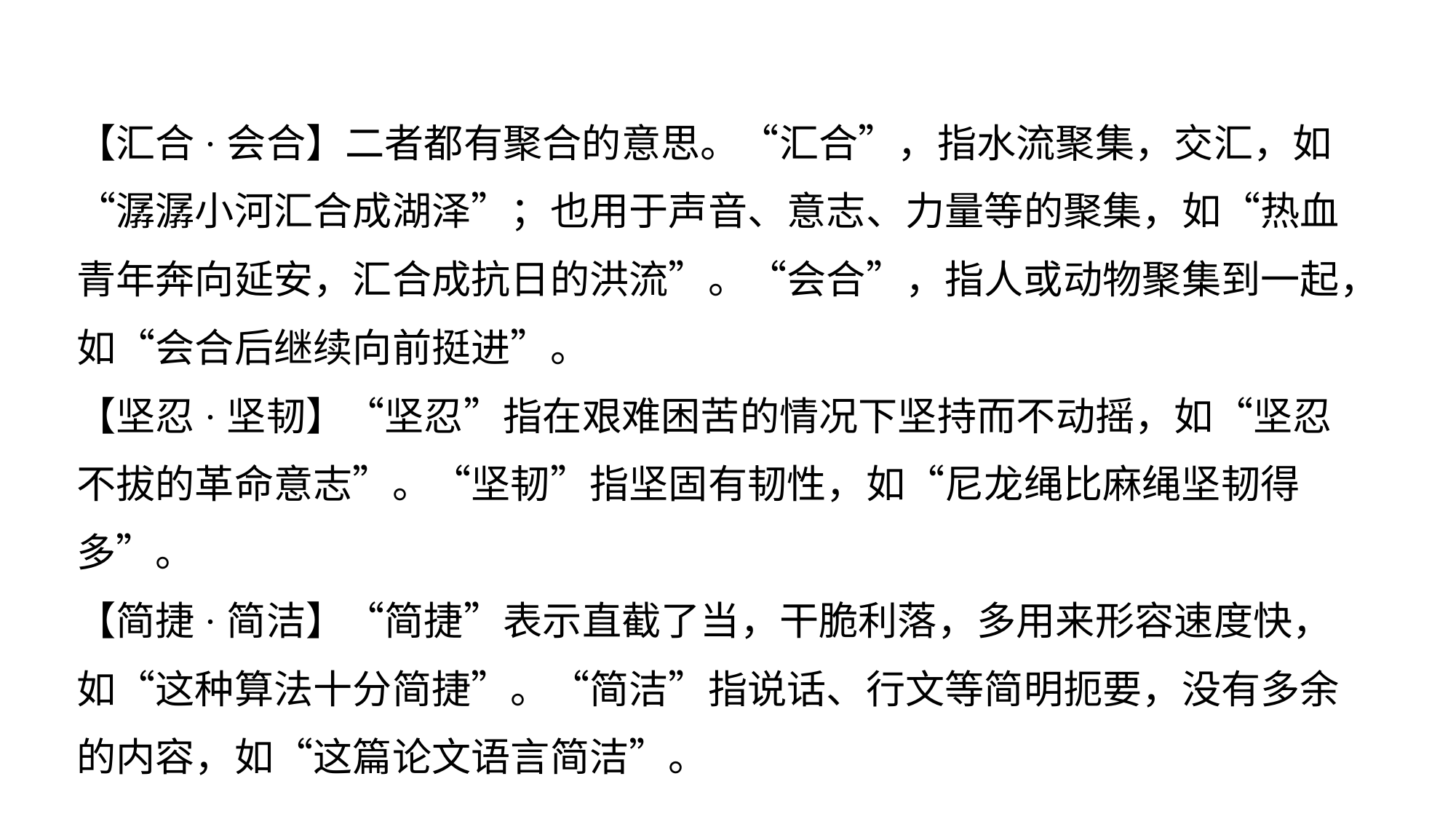

【汇合·会合】二者都有聚合的意思。“汇合”，指水流聚集，交汇，如“潺潺小河汇合成湖泽”；也用于声音、意志、力量等的聚集，如“热血青年奔向延安，汇合成抗日的洪流”。“会合”，指人或动物聚集到一起，如“会合后继续向前挺进”。
【坚忍·坚韧】“坚忍”指在艰难困苦的情况下坚持而不动摇，如“坚忍不拔的革命意志”。“坚韧”指坚固有韧性，如“尼龙绳比麻绳坚韧得多”。
【简捷·简洁】“简捷”表示直截了当，干脆利落，多用来形容速度快，如“这种算法十分简捷”。“简洁”指说话、行文等简明扼要，没有多余的内容，如“这篇论文语言简洁”。